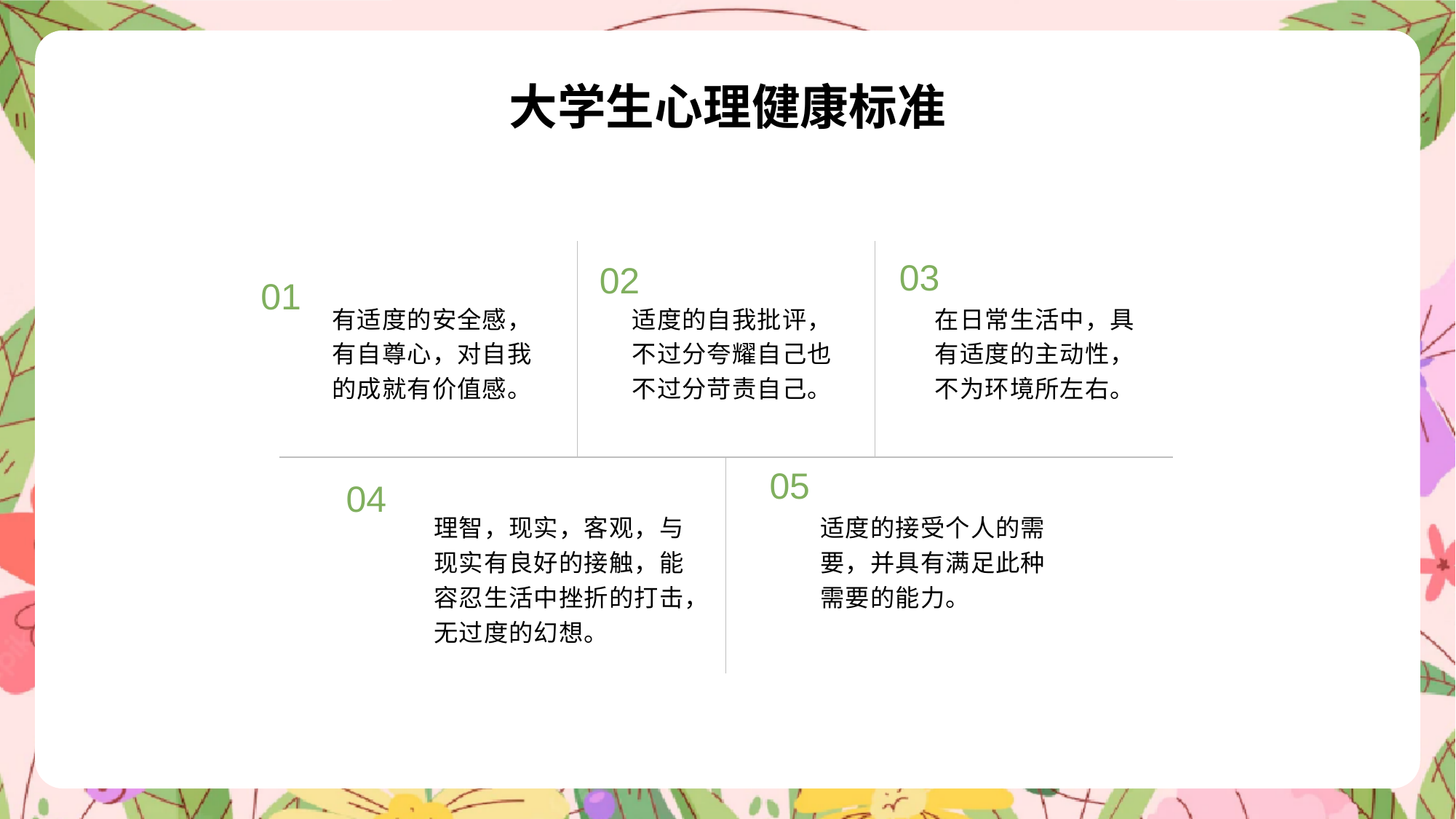

大学生心理健康标准
03
02
01
有适度的安全感，有自尊心，对自我的成就有价值感。
适度的自我批评，不过分夸耀自己也不过分苛责自己。
在日常生活中，具有适度的主动性，不为环境所左右。
05
04
理智，现实，客观，与现实有良好的接触，能容忍生活中挫折的打击，无过度的幻想。
适度的接受个人的需要，并具有满足此种需要的能力。